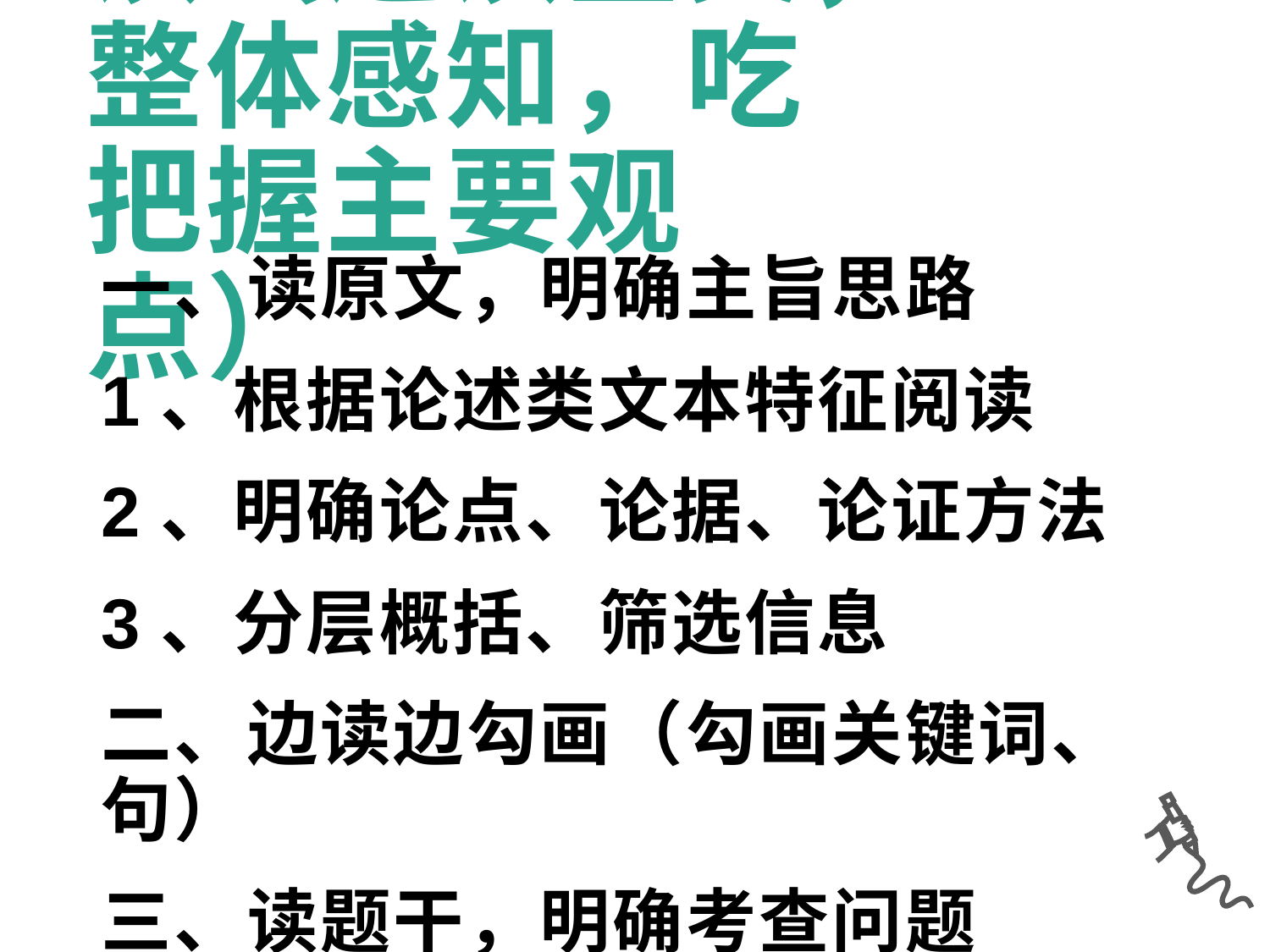

读（通读全文，整体感知，吃把握主要观点）
一、读原文，明确主旨思路
1、根据论述类文本特征阅读
2、明确论点、论据、论证方法
3、分层概括、筛选信息
二、边读边勾画（勾画关键词、句）
三、读题干，明确考查问题